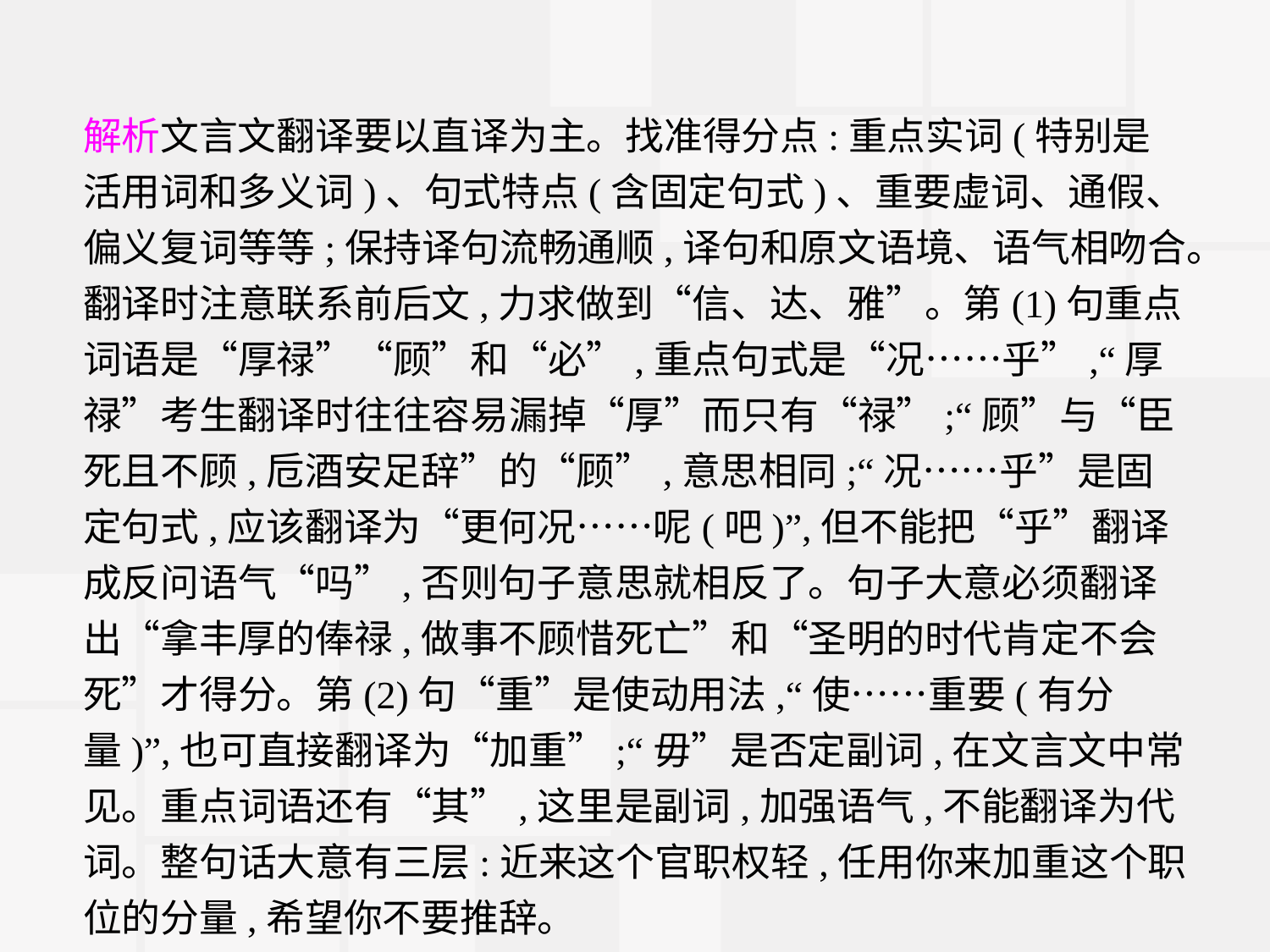

解析文言文翻译要以直译为主。找准得分点:重点实词(特别是活用词和多义词)、句式特点(含固定句式)、重要虚词、通假、偏义复词等等;保持译句流畅通顺,译句和原文语境、语气相吻合。翻译时注意联系前后文,力求做到“信、达、雅”。第(1)句重点词语是“厚禄”“顾”和“必”,重点句式是“况……乎”,“厚禄”考生翻译时往往容易漏掉“厚”而只有“禄”;“顾”与“臣死且不顾,卮酒安足辞”的“顾”,意思相同;“况……乎”是固定句式,应该翻译为“更何况……呢(吧)”,但不能把“乎”翻译成反问语气“吗”,否则句子意思就相反了。句子大意必须翻译出“拿丰厚的俸禄,做事不顾惜死亡”和“圣明的时代肯定不会死”才得分。第(2)句“重”是使动用法,“使……重要(有分量)”,也可直接翻译为“加重”;“毋”是否定副词,在文言文中常见。重点词语还有“其”,这里是副词,加强语气,不能翻译为代词。整句话大意有三层:近来这个官职权轻,任用你来加重这个职位的分量,希望你不要推辞。